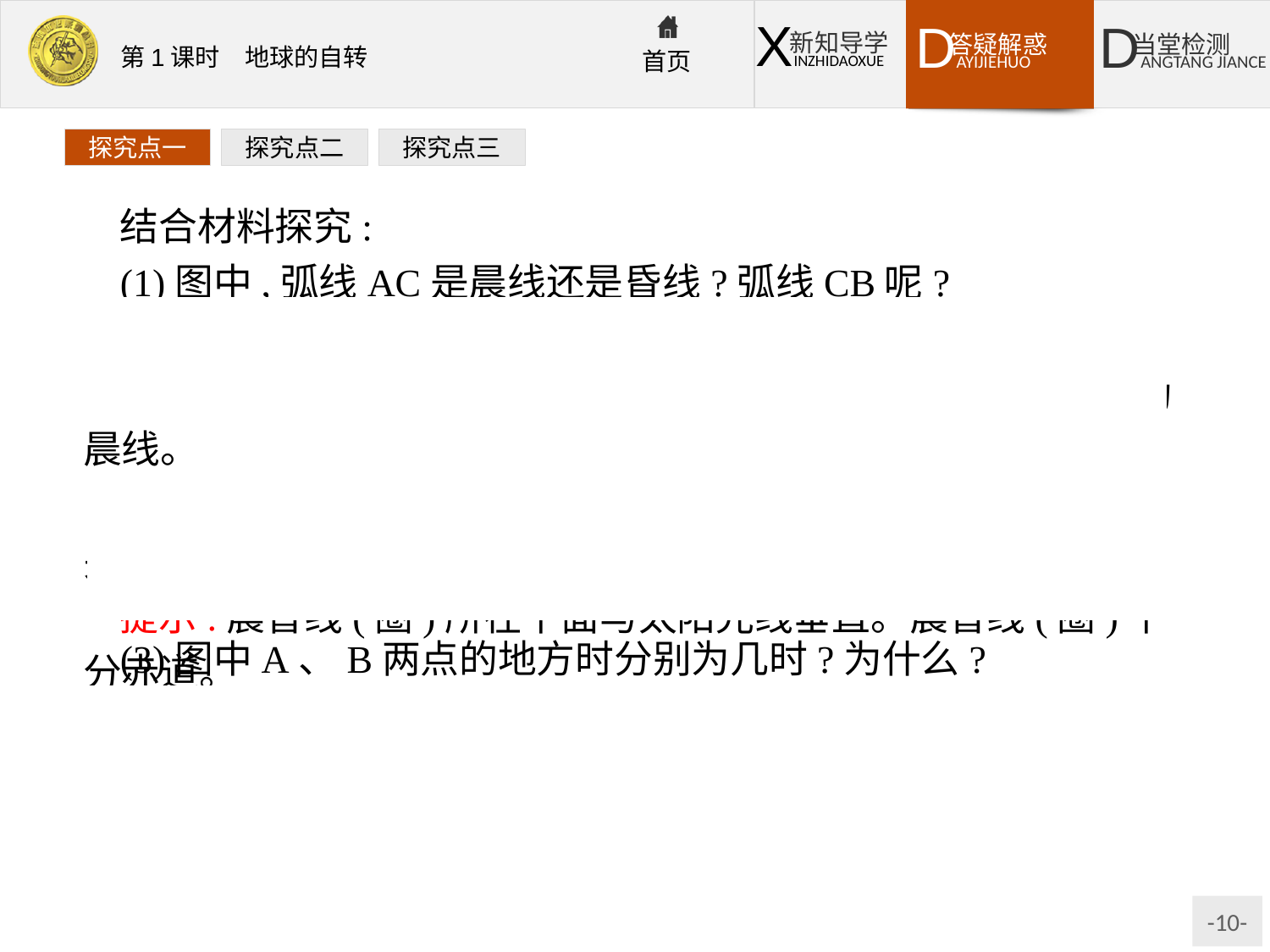

探究点一
探究点二
探究点三
结合材料探究:
(1)图中,弧线AC是晨线还是昏线?弧线CB呢?
提示:弧线ACB为晨昏线,据东经度数增加方向为地球自转方向知地球呈逆时针方向旋转,可判断弧线AC为昏线,弧线CB为晨线。
(2)由图可知,晨昏线(圈)与太阳光线有何关系?与赤道有何关系?
提示:晨昏线(圈)所在平面与太阳光线垂直。晨昏线(圈)平分赤道。

(3)图中A、B两点的地方时分别为几时?为什么?
提示:A点的地方时为18时,B点为6时。因为赤道上昼夜平分,昼长、夜长分别为12小时,所以赤道上6时日出,18时日落。A点位于昏线上,正值日落,B点位于晨线上,正值日出。